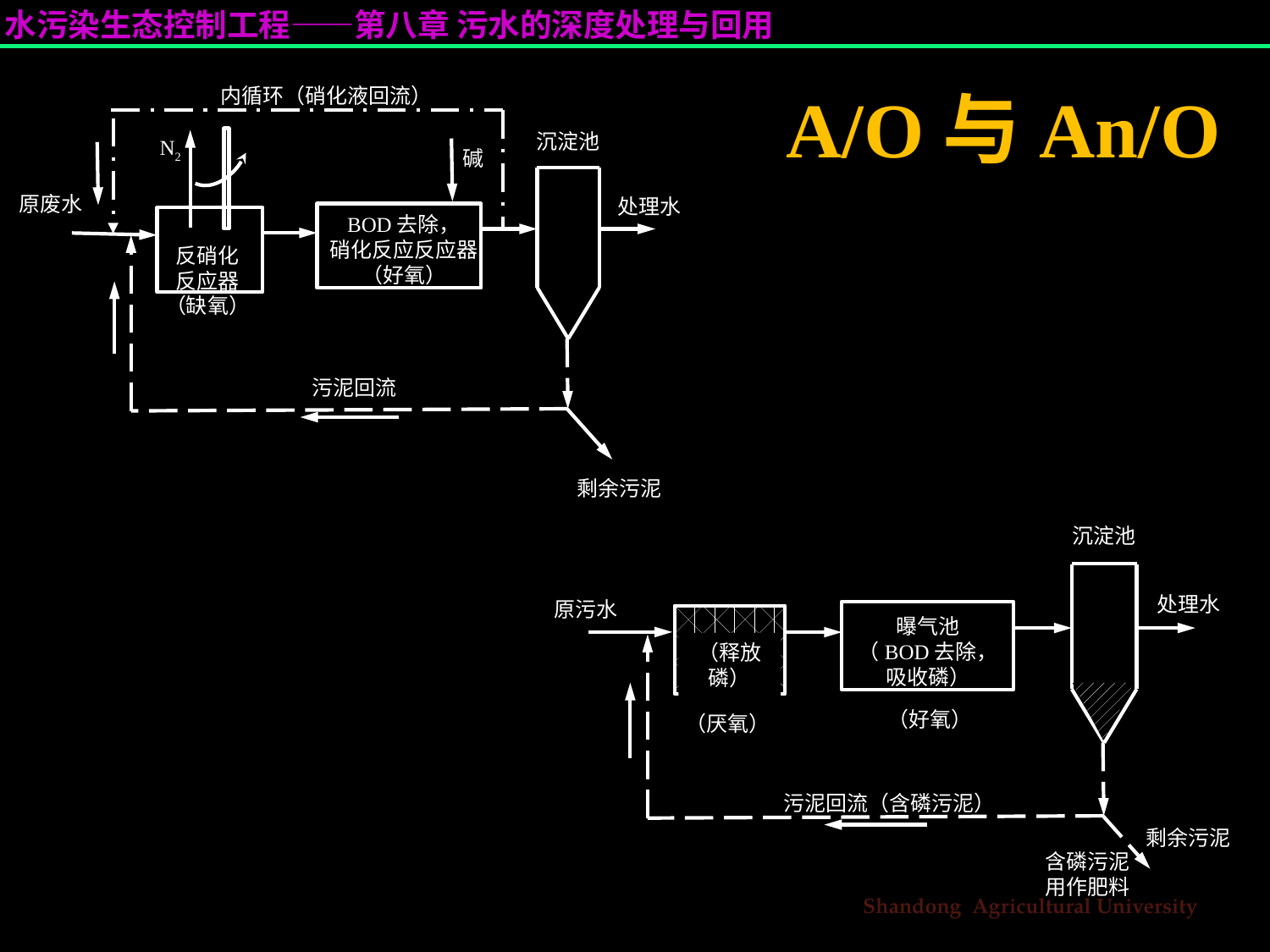

# A/O与An/O
内循环（硝化液回流）

沉淀池
N2

碱

原废水
处理水

BOD去除，
硝化反应反应器
（好氧）

反硝化
反应器
（缺氧）
污泥回流
剩余污泥
沉淀池

处理水
原污水

曝气池
（BOD去除，
吸收磷）
（释放磷）
污泥回流（含磷污泥）
剩余污泥
（好氧）
（厌氧）
含磷污泥
用作肥料